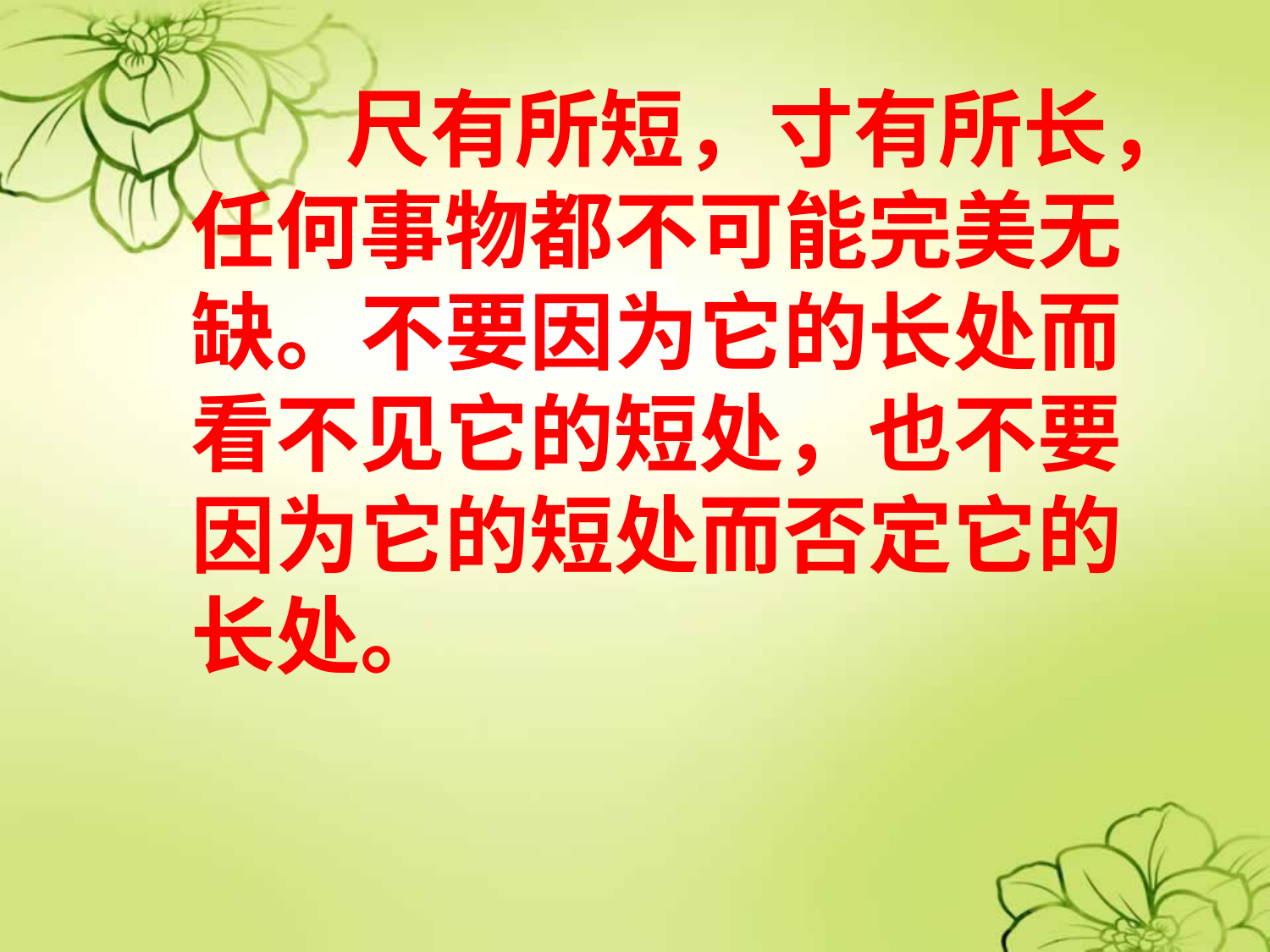

尺有所短，寸有所长，任何事物都不可能完美无缺。不要因为它的长处而看不见它的短处，也不要因为它的短处而否定它的长处。